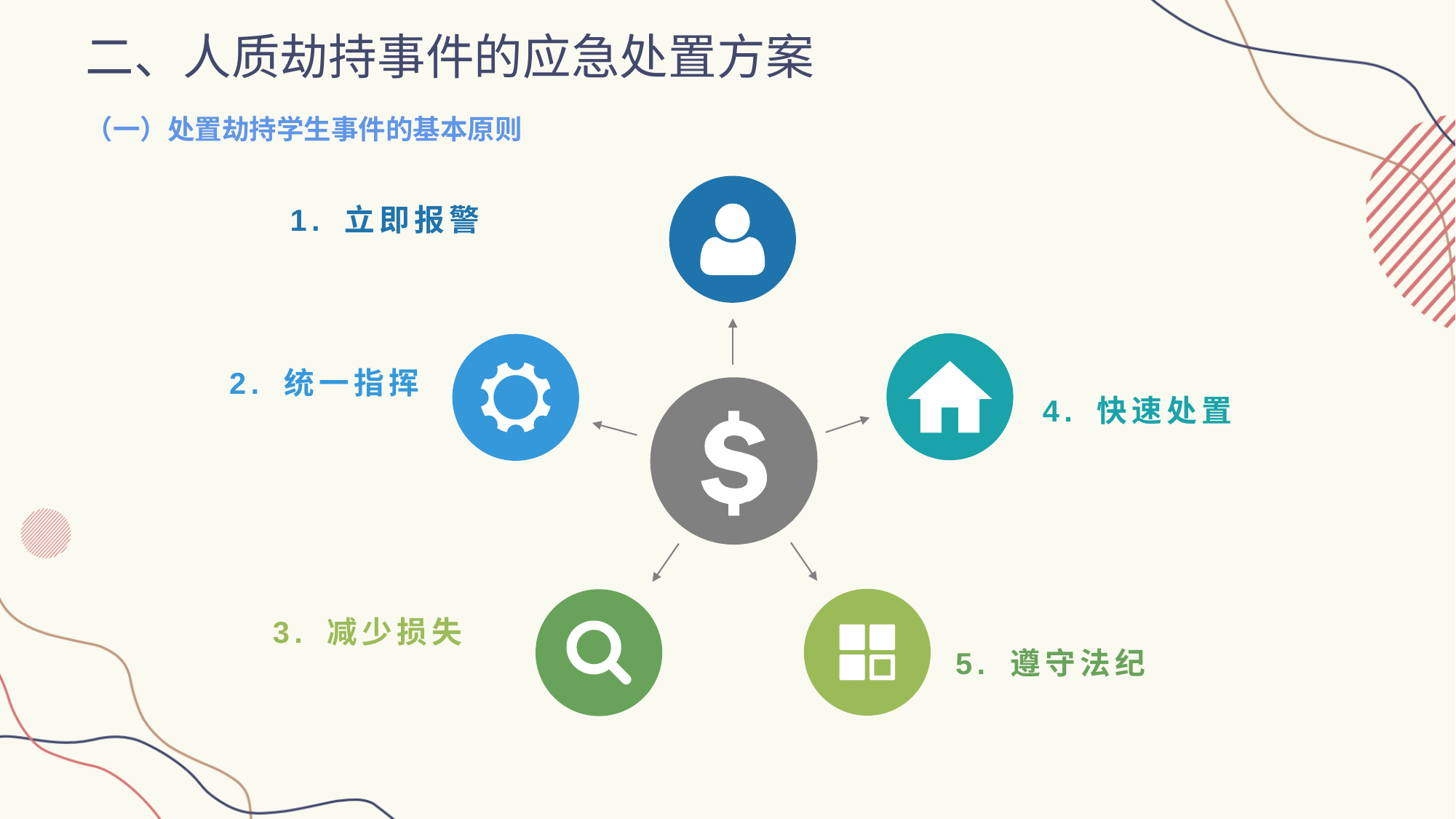

二、人质劫持事件的应急处置方案
（一）处置劫持学生事件的基本原则

1. 立即报警

2. 统一指挥

4. 快速处置

3. 减少损失

5. 遵守法纪